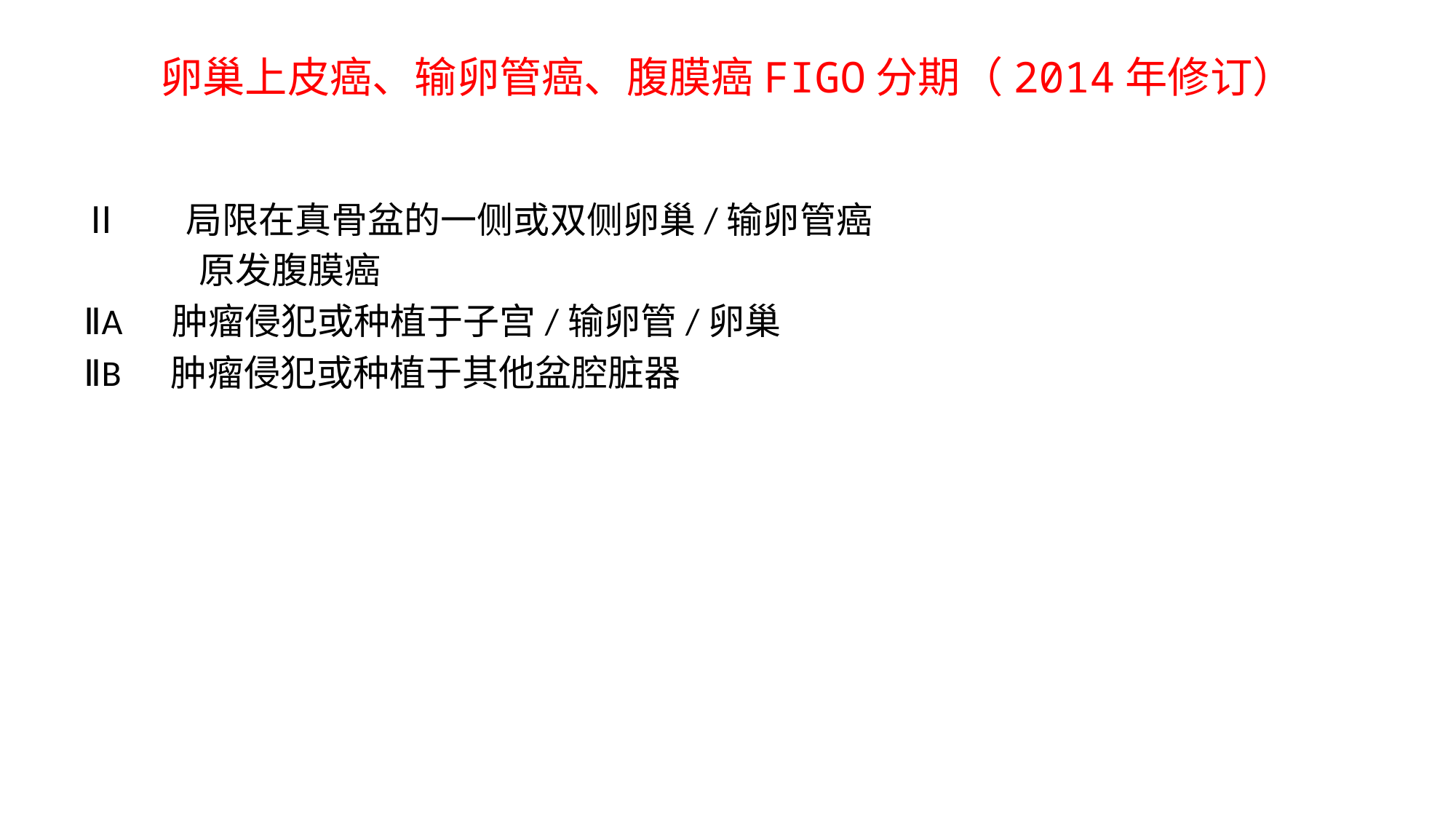

# 卵巢上皮癌、输卵管癌、腹膜癌FIGO分期（2014年修订）
Ⅱ       局限在真骨盆的一侧或双侧卵巢/输卵管癌
        原发腹膜癌
ⅡA     肿瘤侵犯或种植于子宫/输卵管/卵巢
ⅡB     肿瘤侵犯或种植于其他盆腔脏器